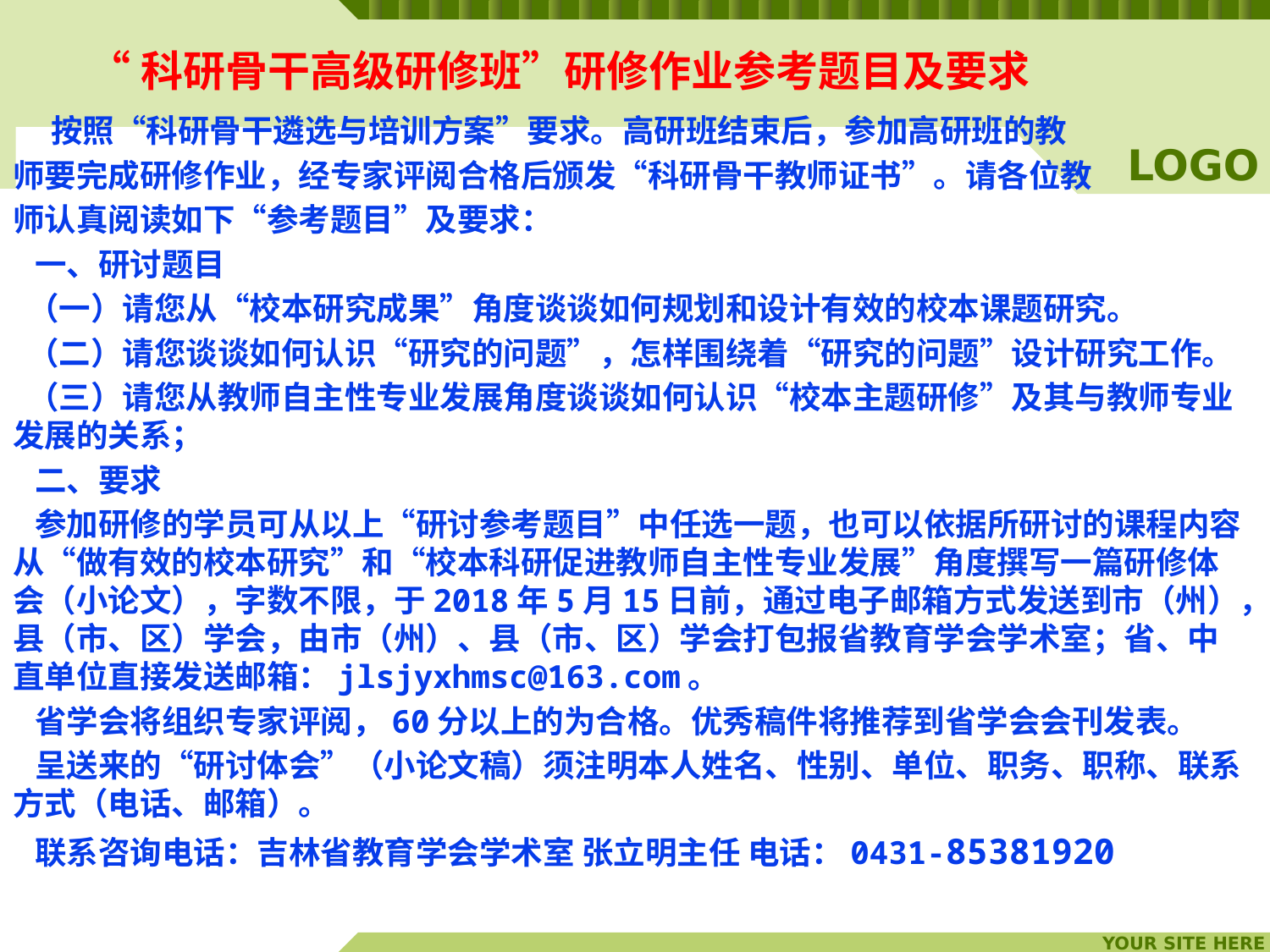

# “科研骨干高级研修班”研修作业参考题目及要求
     按照“科研骨干遴选与培训方案”要求。高研班结束后，参加高研班的教
师要完成研修作业，经专家评阅合格后颁发“科研骨干教师证书”。请各位教
师认真阅读如下“参考题目”及要求：
  一、研讨题目
 （一）请您从“校本研究成果”角度谈谈如何规划和设计有效的校本课题研究。
 （二）请您谈谈如何认识“研究的问题”，怎样围绕着“研究的问题”设计研究工作。
 （三）请您从教师自主性专业发展角度谈谈如何认识“校本主题研修”及其与教师专业发展的关系；
  二、要求
  参加研修的学员可从以上“研讨参考题目”中任选一题，也可以依据所研讨的课程内容从“做有效的校本研究”和“校本科研促进教师自主性专业发展”角度撰写一篇研修体会（小论文），字数不限，于2018年5月15日前，通过电子邮箱方式发送到市（州），县（市、区）学会，由市（州）、县（市、区）学会打包报省教育学会学术室；省、中直单位直接发送邮箱：jlsjyxhmsc@163.com。
  省学会将组织专家评阅，60分以上的为合格。优秀稿件将推荐到省学会会刊发表。
  呈送来的“研讨体会”（小论文稿）须注明本人姓名、性别、单位、职务、职称、联系方式（电话、邮箱）。
  联系咨询电话：吉林省教育学会学术室 张立明主任 电话：0431-85381920